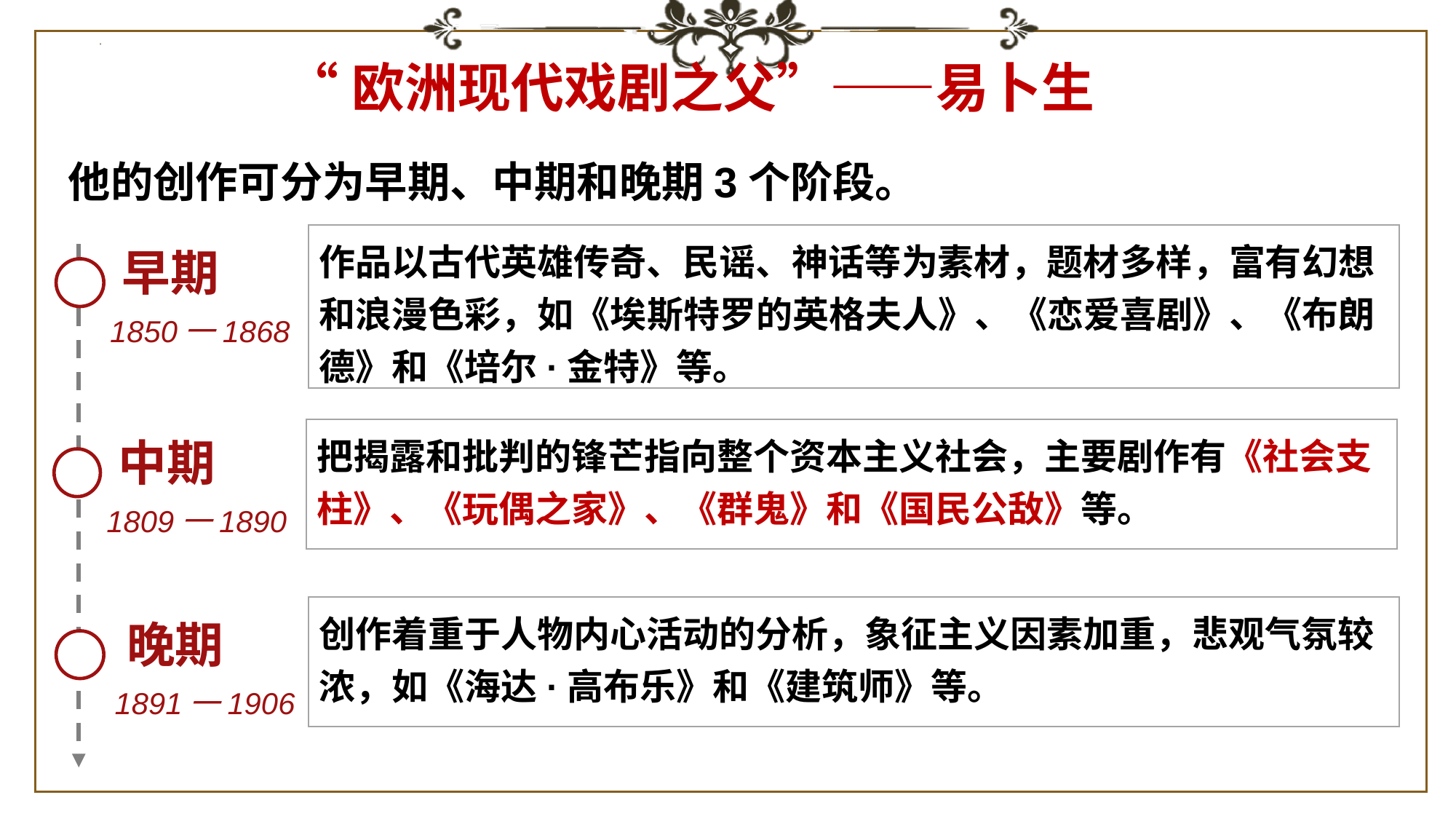

“欧洲现代戏剧之父”——易卜生
他的创作可分为早期、中期和晚期3个阶段。
欧阳修
作品以古代英雄传奇、民谣、神话等为素材，题材多样，富有幻想和浪漫色彩，如《埃斯特罗的英格夫人》、《恋爱喜剧》、《布朗德》和《培尔·金特》等。
早期

1850一1868
把揭露和批判的锋芒指向整个资本主义社会，主要剧作有《社会支柱》、《玩偶之家》、《群鬼》和《国民公敌》等。
中期

1809一1890
创作着重于人物内心活动的分析，象征主义因素加重，悲观气氛较浓，如《海达·高布乐》和《建筑师》等。
晚期

1891一1906